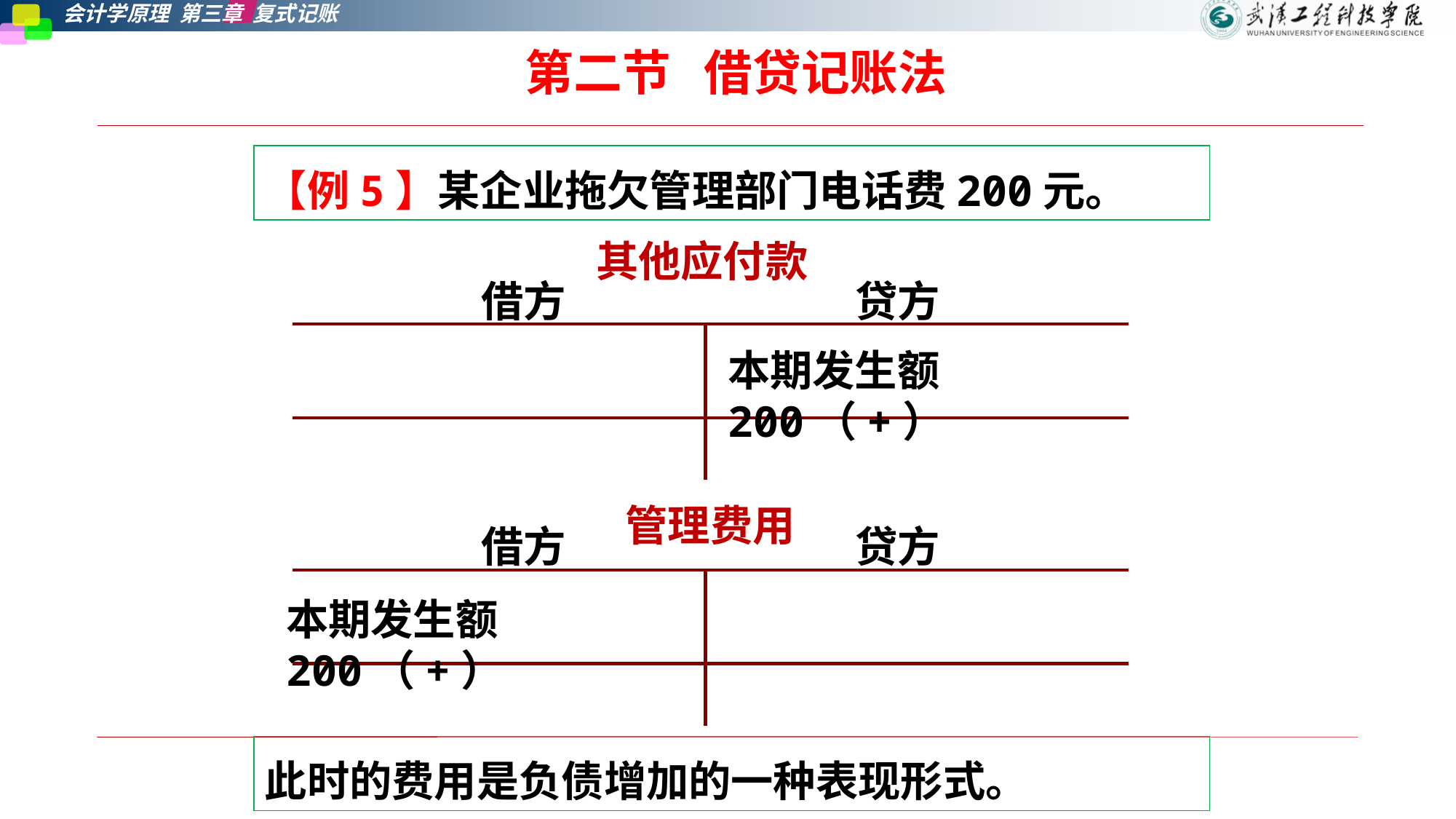

第二节   借贷记账法
【例5】某企业拖欠管理部门电话费200元。
其他应付款
| 借方 贷方 |  |
| --- | --- |
|  |  |
|  |  |
本期发生额 200（+）
管理费用
| 借方 贷方 |  |
| --- | --- |
|  |  |
|  |  |
本期发生额200（+）
此时的费用是负债增加的一种表现形式。